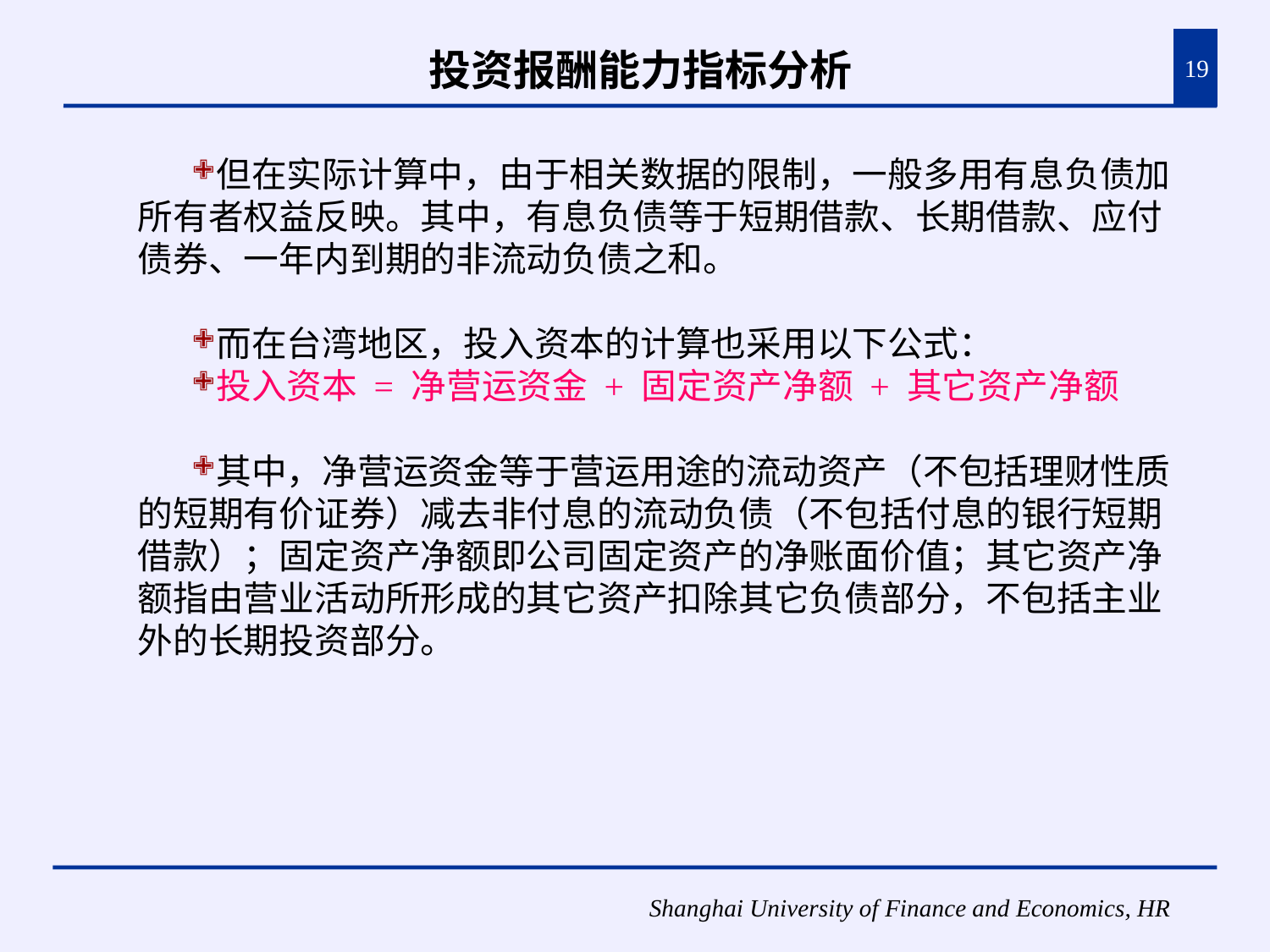

# 投资报酬能力指标分析
19
但在实际计算中，由于相关数据的限制，一般多用有息负债加所有者权益反映。其中，有息负债等于短期借款、长期借款、应付债券、一年内到期的非流动负债之和。

而在台湾地区，投入资本的计算也采用以下公式：
投入资本 = 净营运资金 + 固定资产净额 + 其它资产净额

其中，净营运资金等于营运用途的流动资产（不包括理财性质的短期有价证券）减去非付息的流动负债（不包括付息的银行短期借款）；固定资产净额即公司固定资产的净账面价值；其它资产净额指由营业活动所形成的其它资产扣除其它负债部分，不包括主业外的长期投资部分。